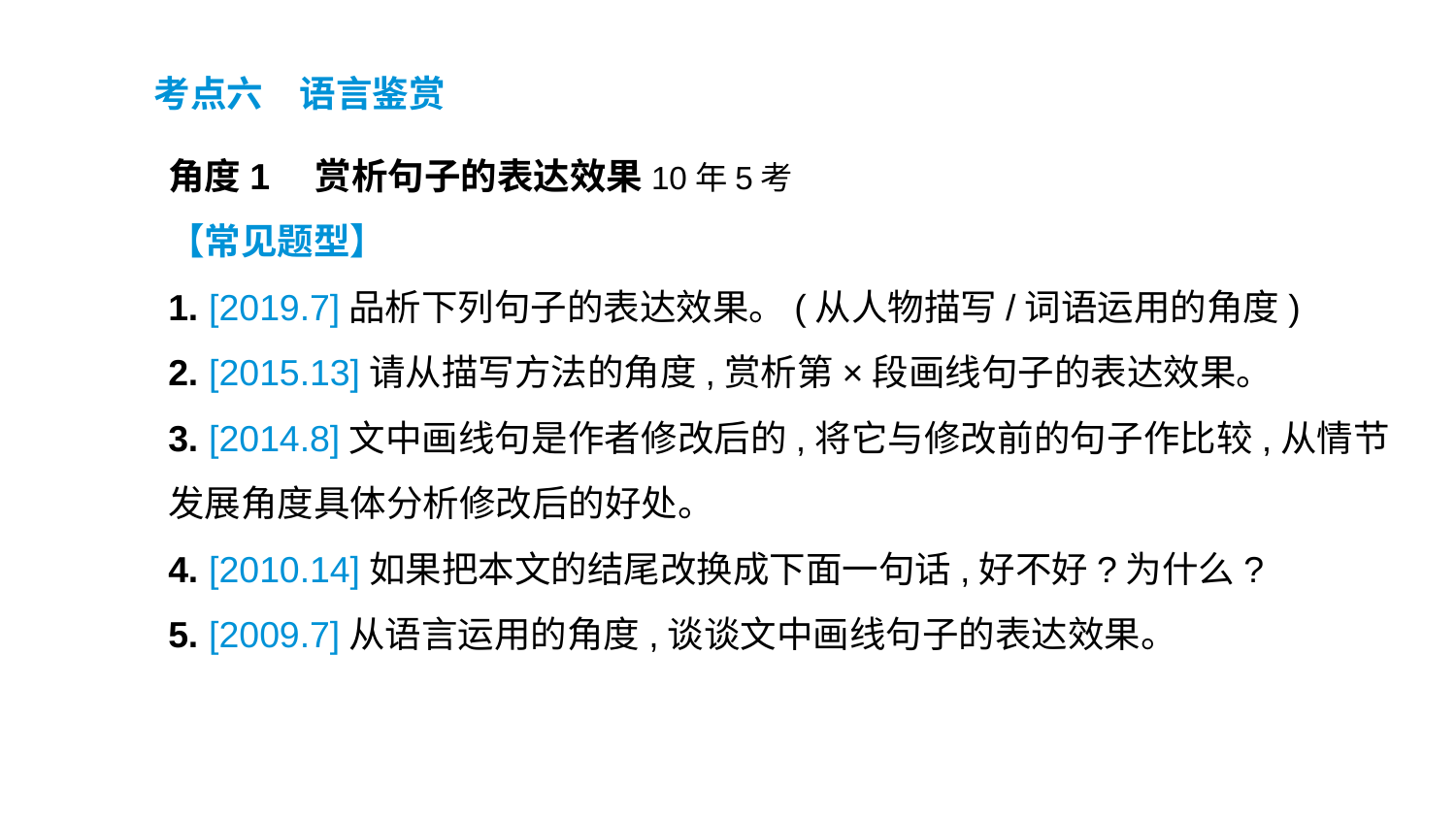

考点六　语言鉴赏
角度1　赏析句子的表达效果10年5考
【常见题型】
1. [2019.7]品析下列句子的表达效果。(从人物描写/词语运用的角度)
2. [2015.13]请从描写方法的角度,赏析第×段画线句子的表达效果。
3. [2014.8]文中画线句是作者修改后的,将它与修改前的句子作比较,从情节发展角度具体分析修改后的好处。
4. [2010.14]如果把本文的结尾改换成下面一句话,好不好?为什么?
5. [2009.7]从语言运用的角度,谈谈文中画线句子的表达效果。